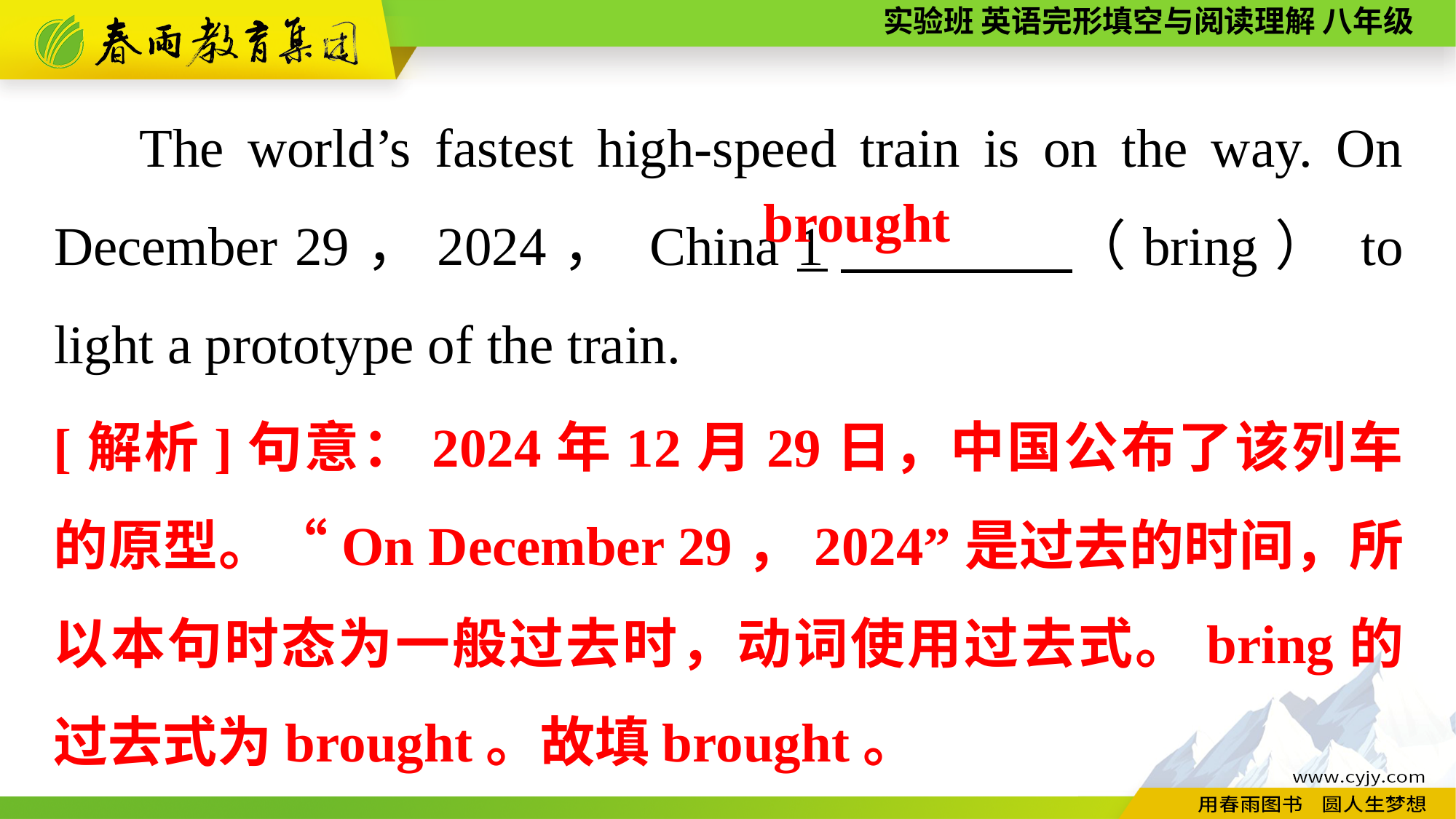

The world’s fastest high-speed train is on the way. On December 29，2024， China 1　　　　（bring） to light a prototype of the train.
brought
[解析]句意：2024年12月29日，中国公布了该列车的原型。“On December 29，2024”是过去的时间，所以本句时态为一般过去时，动词使用过去式。bring的过去式为brought。故填brought。